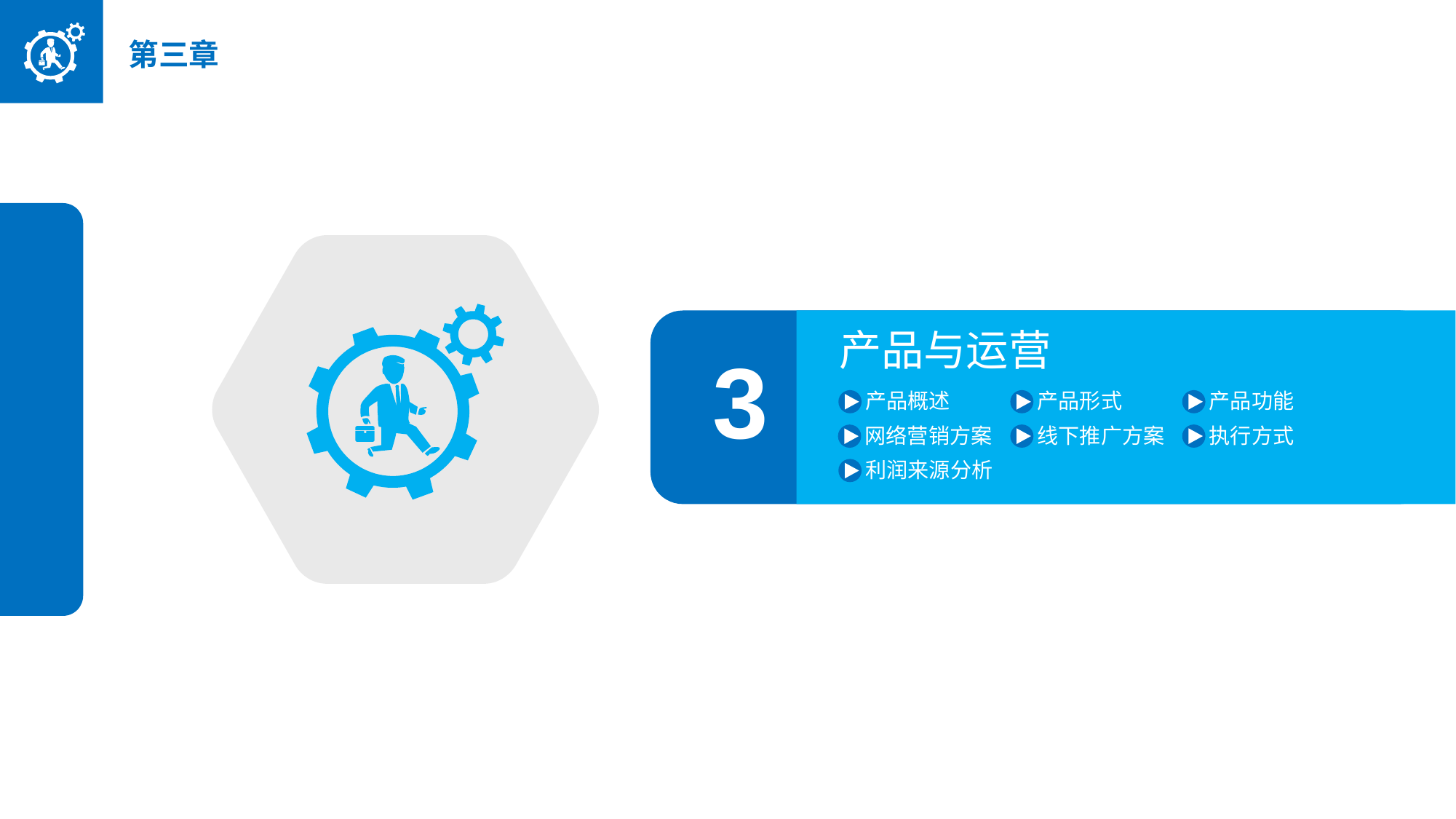

第三章

产品与运营
3
产品概述

产品形式

产品功能

线下推广方案

执行方式

网络营销方案

利润来源分析